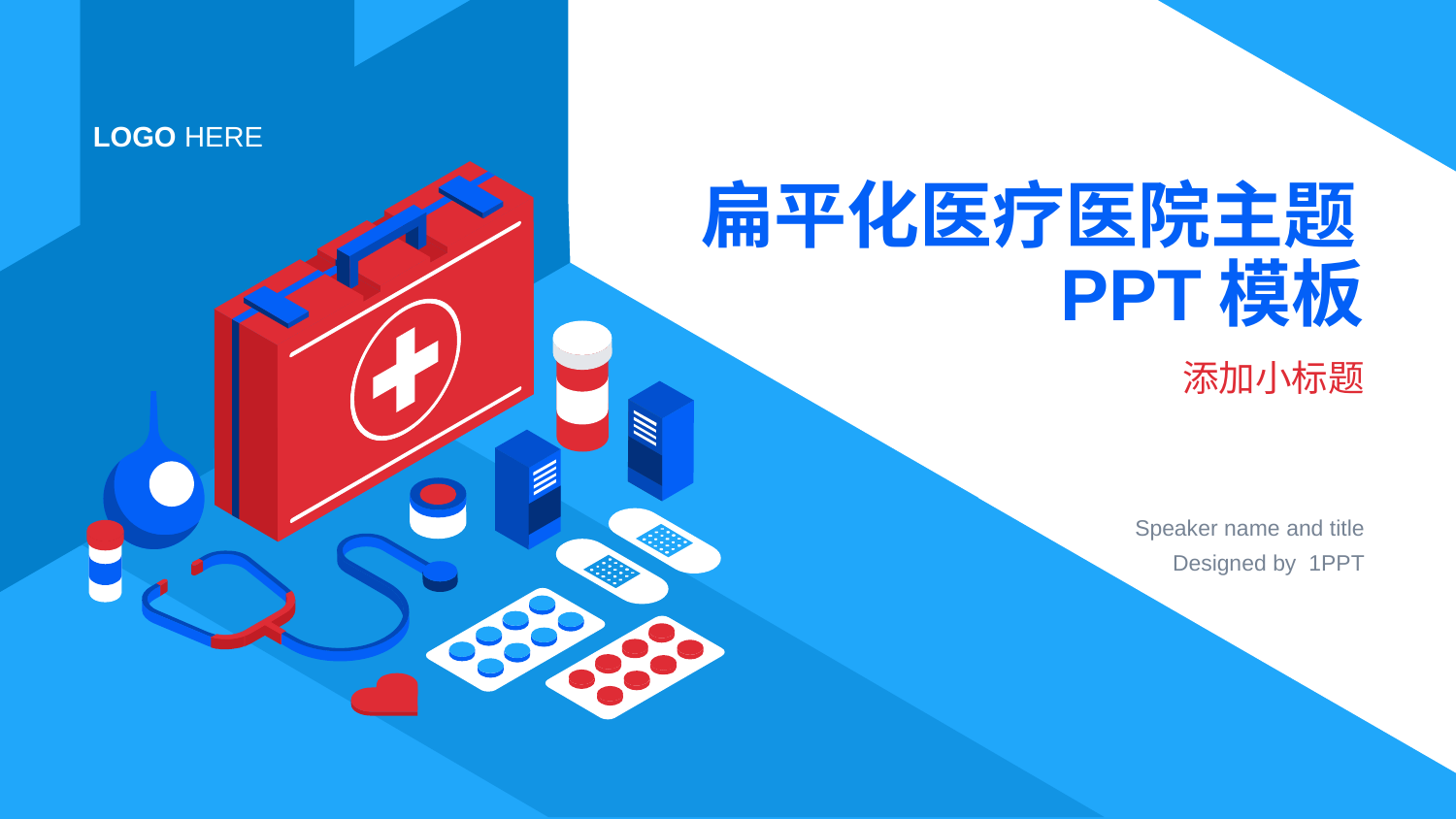

LOGO HERE
# 扁平化医疗医院主题PPT模板
添加小标题
Speaker name and title
Designed by  1PPT